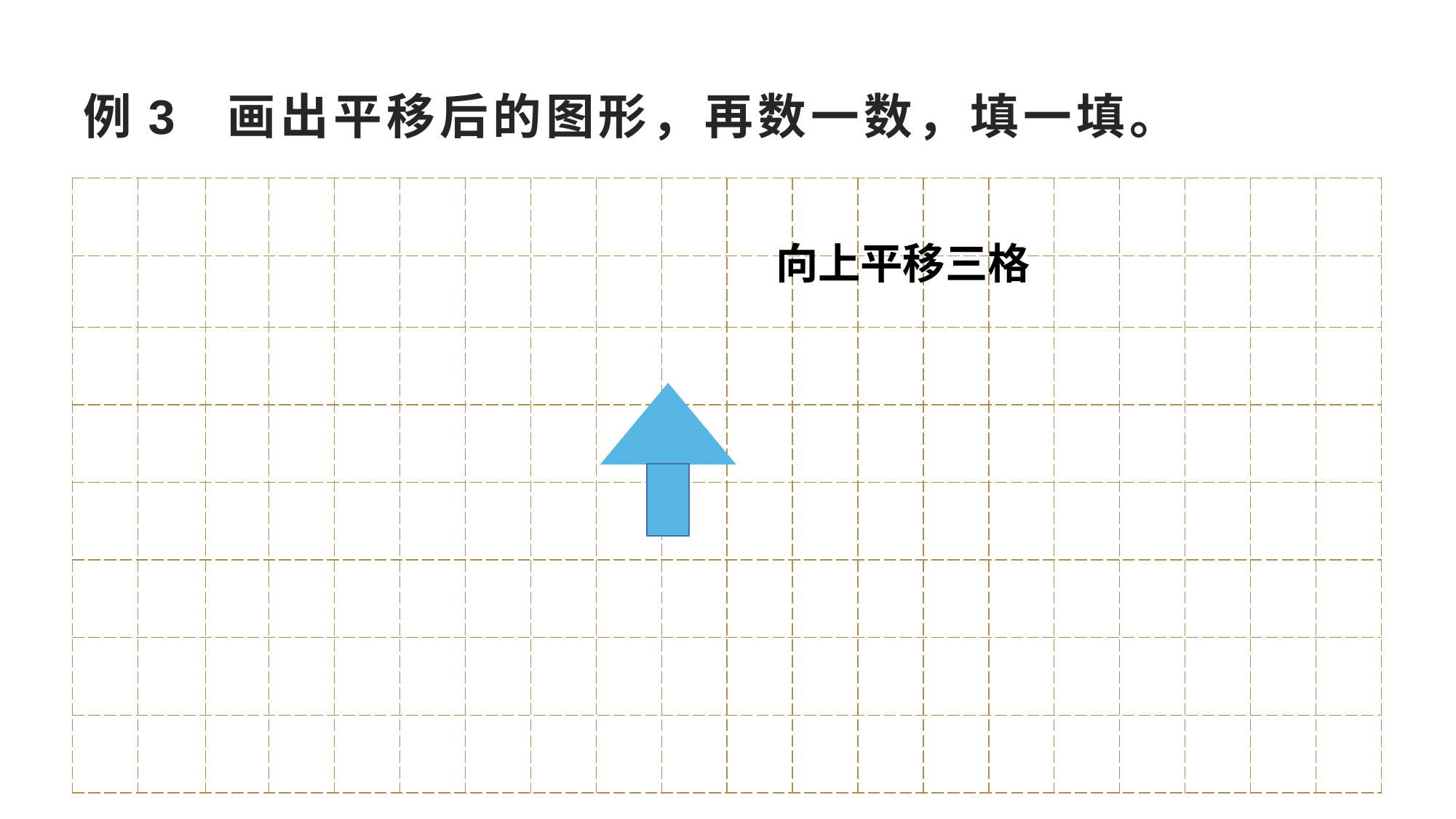

# 例3  画出平移后的图形，再数一数，填一填。
|  |  |  |  |  |  |  |  |  |  |  |  |  |  |  |  |  |  |  |  |
| --- | --- | --- | --- | --- | --- | --- | --- | --- | --- | --- | --- | --- | --- | --- | --- | --- | --- | --- | --- |
|  |  |  |  |  |  |  |  |  |  |  |  |  |  |  |  |  |  |  |  |
|  |  |  |  |  |  |  |  |  |  |  |  |  |  |  |  |  |  |  |  |
|  |  |  |  |  |  |  |  |  |  |  |  |  |  |  |  |  |  |  |  |
|  |  |  |  |  |  |  |  |  |  |  |  |  |  |  |  |  |  |  |  |
|  |  |  |  |  |  |  |  |  |  |  |  |  |  |  |  |  |  |  |  |
|  |  |  |  |  |  |  |  |  |  |  |  |  |  |  |  |  |  |  |  |
|  |  |  |  |  |  |  |  |  |  |  |  |  |  |  |  |  |  |  |  |
向上平移三格